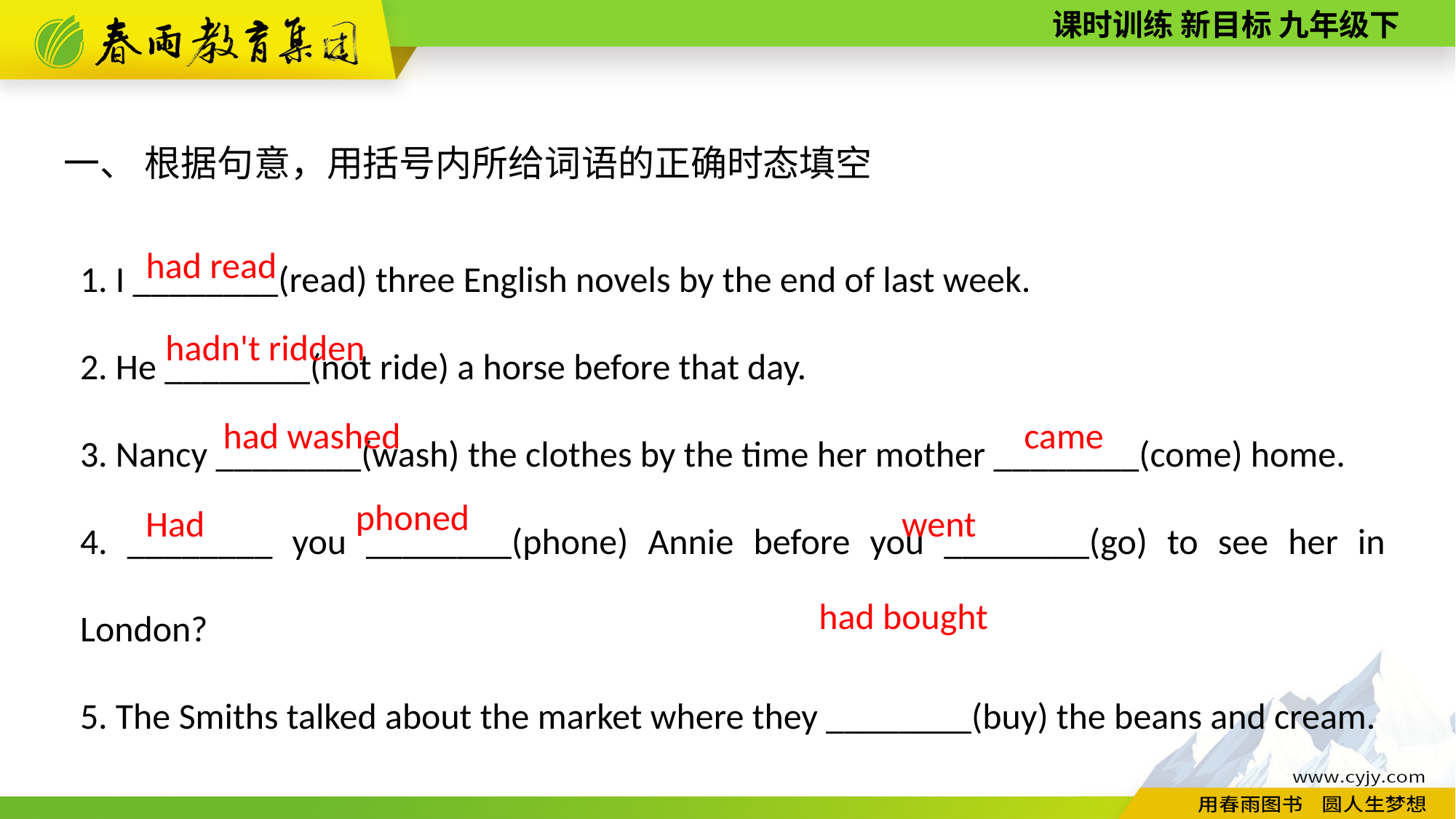

一、 根据句意，用括号内所给词语的正确时态填空
1. I ________(read) three English novels by the end of last week.
2. He ________(not ride) a horse before that day.
3. Nancy ________(wash) the clothes by the time her mother ________(come) home.
4. ________ you ________(phone) Annie before you ________(go) to see her in London?
5. The Smiths talked about the market where they ________(buy) the beans and cream.
had read
hadn't ridden
had washed
came
phoned
went
Had
had bought